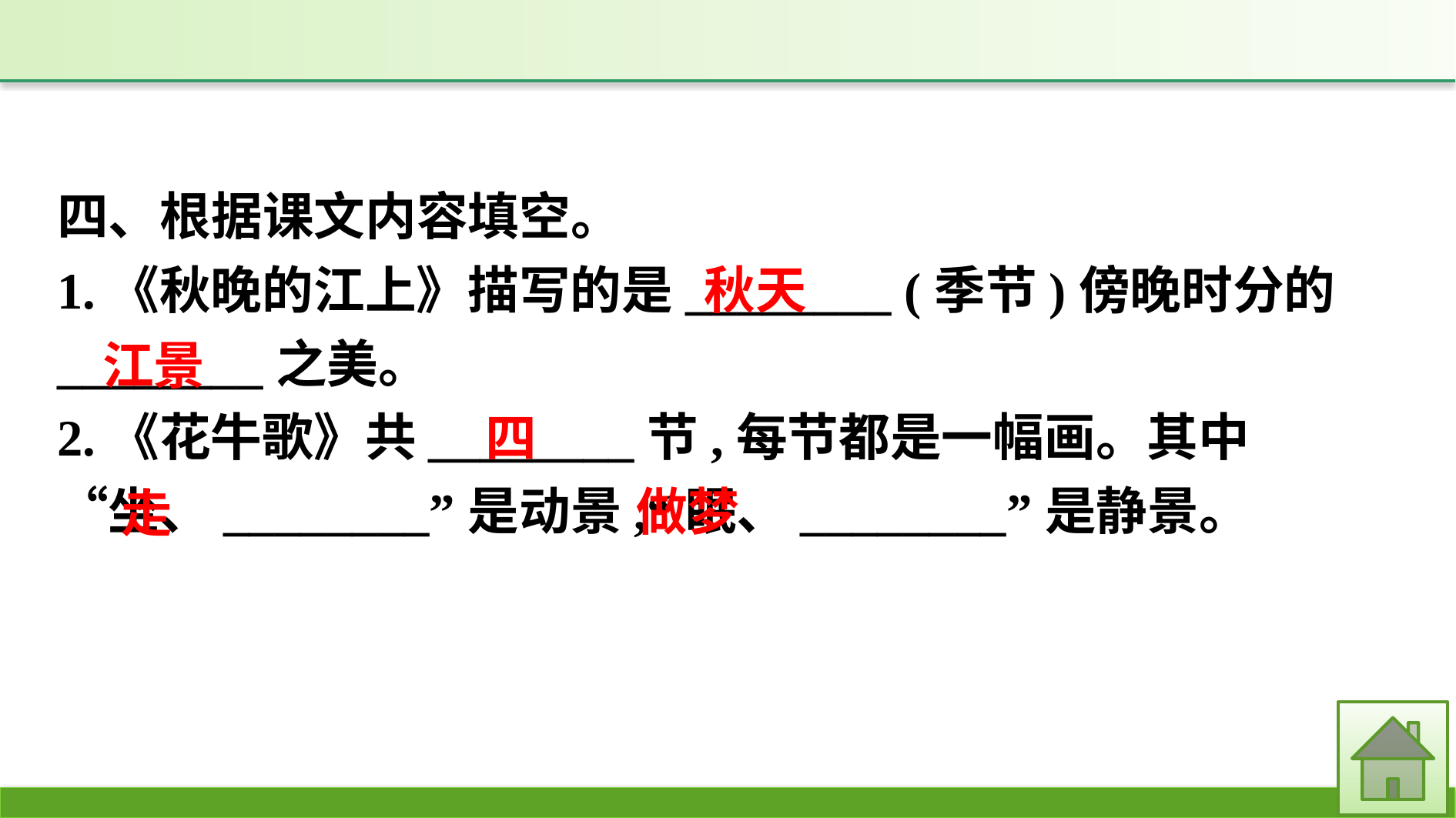

四、根据课文内容填空。
1.《秋晚的江上》描写的是________ (季节)傍晚时分的________之美。
2.《花牛歌》共________节,每节都是一幅画。其中“坐、________”是动景,“眠、________”是静景。
秋天
江景
四
做梦
走